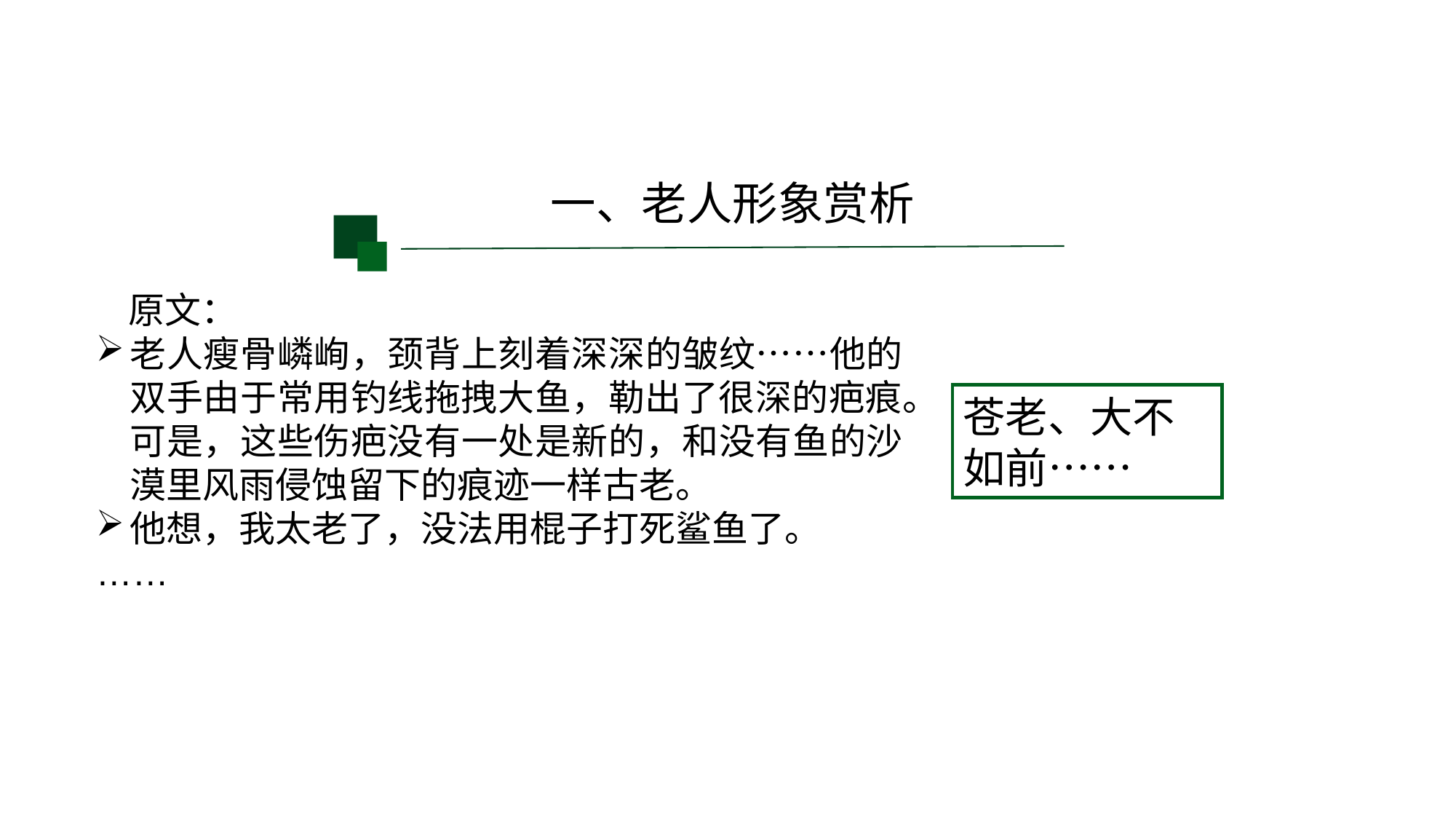

一、老人形象赏析

原文：
老人瘦骨嶙峋，颈背上刻着深深的皱纹……他的双手由于常用钓线拖拽大鱼，勒出了很深的疤痕。可是，这些伤疤没有一处是新的，和没有鱼的沙漠里风雨侵蚀留下的痕迹一样古老。
他想，我太老了，没法用棍子打死鲨鱼了。
……
苍老、大不如前……